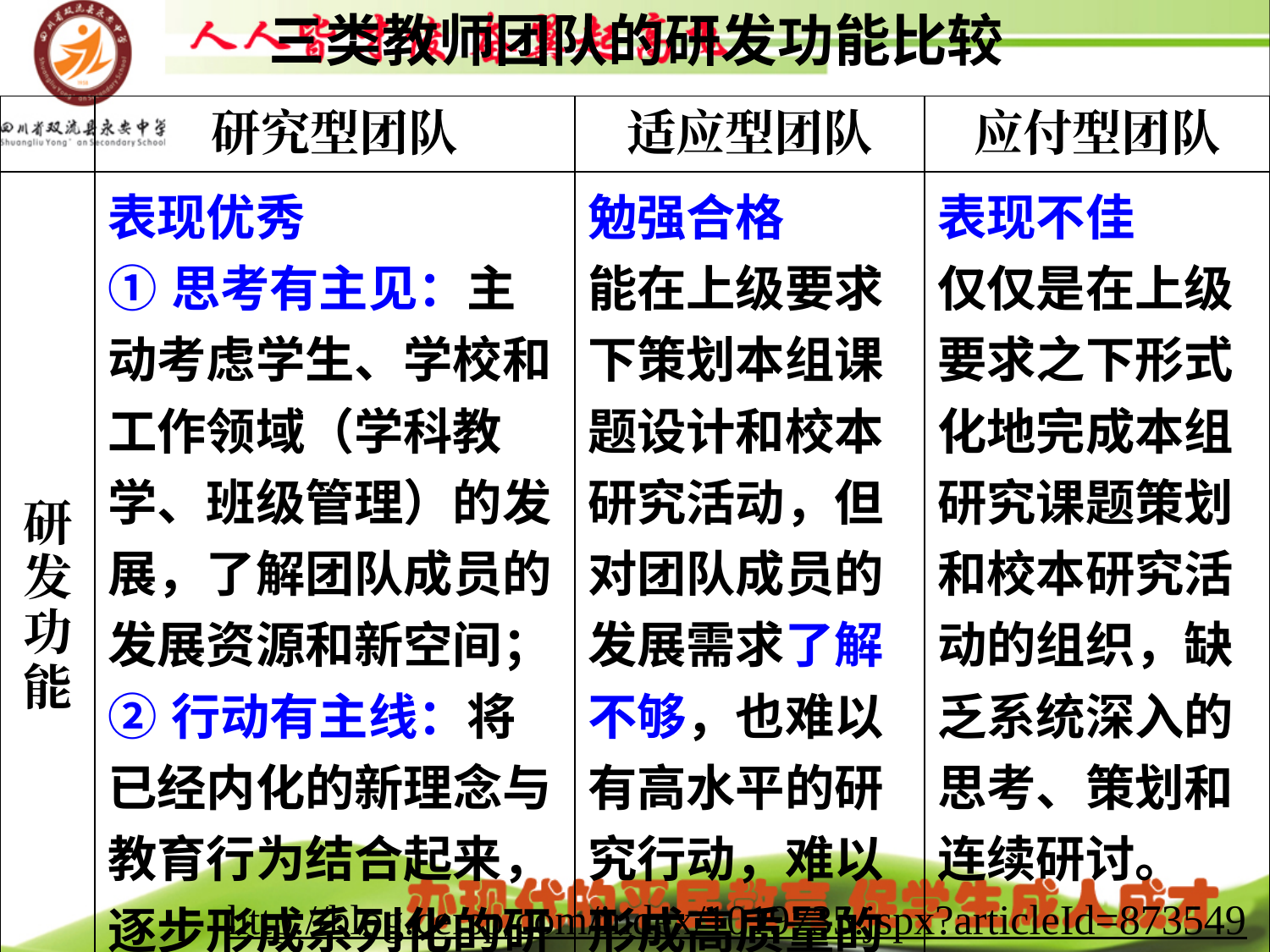

# 三类教师团队的研发功能比较
|  | 研究型团队 | 适应型团队 | 应付型团队 |
| --- | --- | --- | --- |
| 研 发 功 能 | 表现优秀 ①思考有主见：主动考虑学生、学校和工作领域（学科教学、班级管理）的发展，了解团队成员的发展资源和新空间； ②行动有主线：将已经内化的新理念与教育行为结合起来，逐步形成系列化的研究课题和相关成果 | 勉强合格 能在上级要求下策划本组课题设计和校本研究活动，但对团队成员的发展需求了解不够，也难以有高水平的研究行动，难以形成高质量的研究成果。 | 表现不佳 仅仅是在上级要求之下形式化地完成本组研究课题策划和校本研究活动的组织，缺乏系统深入的思考、策划和连续研讨。 |
http://blog.cersp.com/index/1019735.jspx?articleId=873549